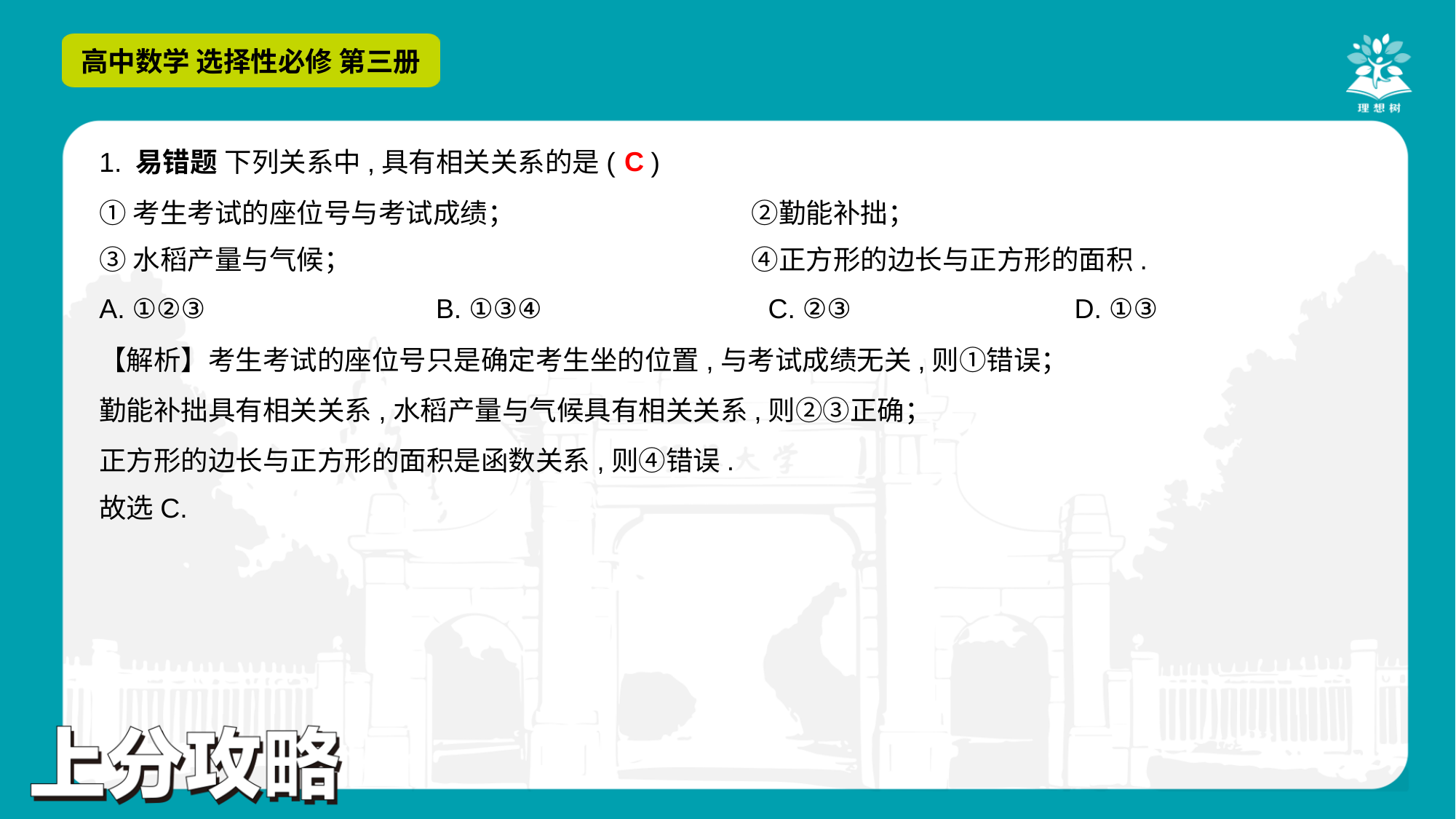

C
1. 易错题 下列关系中,具有相关关系的是(     )
①考生考试的座位号与考试成绩；	②勤能补拙；
③水稻产量与气候；	④正方形的边长与正方形的面积.
A. ①②③	B. ①③④	C. ②③	D. ①③
【解析】考生考试的座位号只是确定考生坐的位置,与考试成绩无关,则①错误；
勤能补拙具有相关关系,水稻产量与气候具有相关关系,则②③正确；
正方形的边长与正方形的面积是函数关系,则④错误.
故选C.